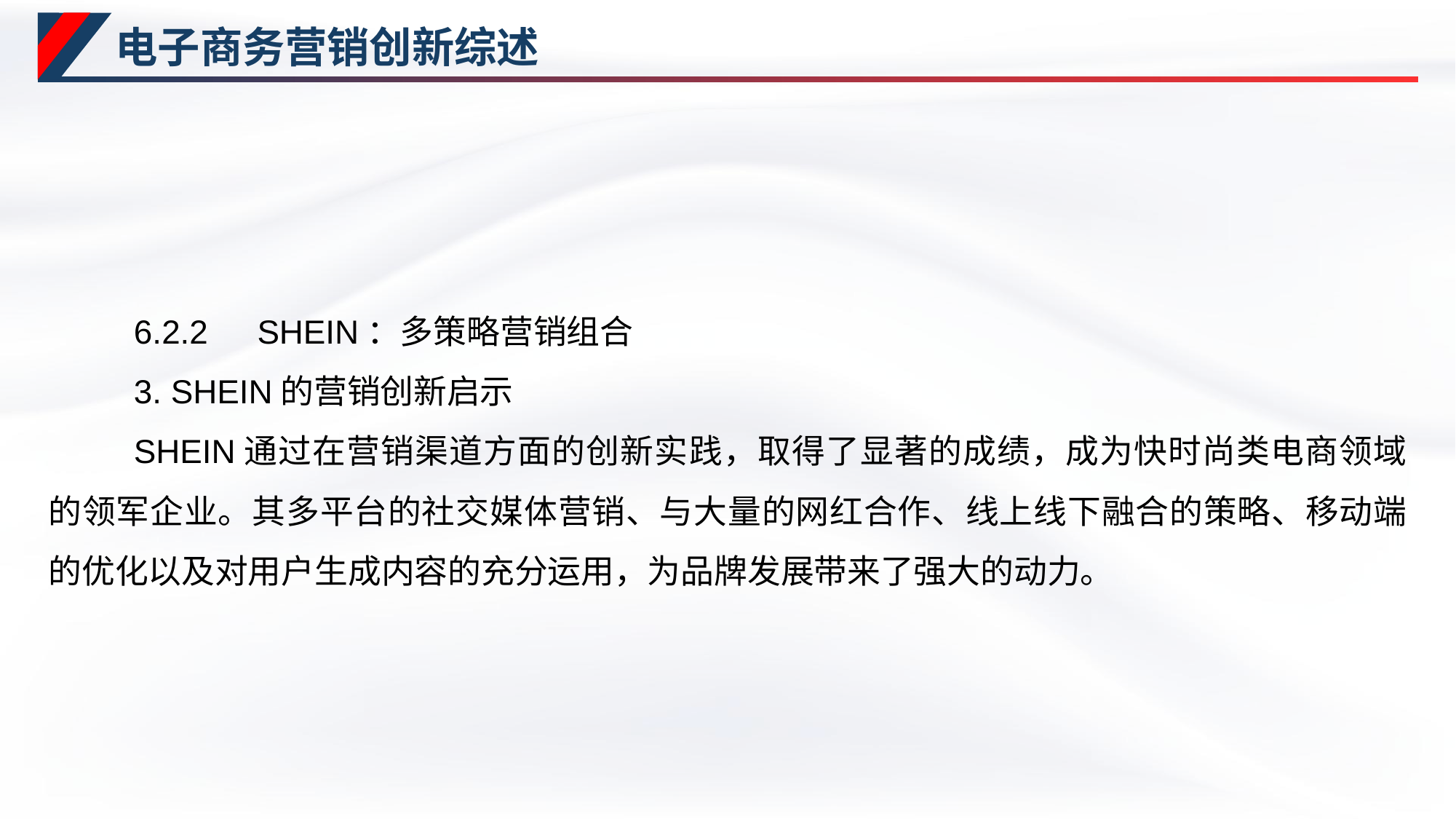

# 电子商务营销创新综述
6.2.2　SHEIN：多策略营销组合
3. SHEIN的营销创新启示
SHEIN通过在营销渠道方面的创新实践，取得了显著的成绩，成为快时尚类电商领域的领军企业。其多平台的社交媒体营销、与大量的网红合作、线上线下融合的策略、移动端的优化以及对用户生成内容的充分运用，为品牌发展带来了强大的动力。